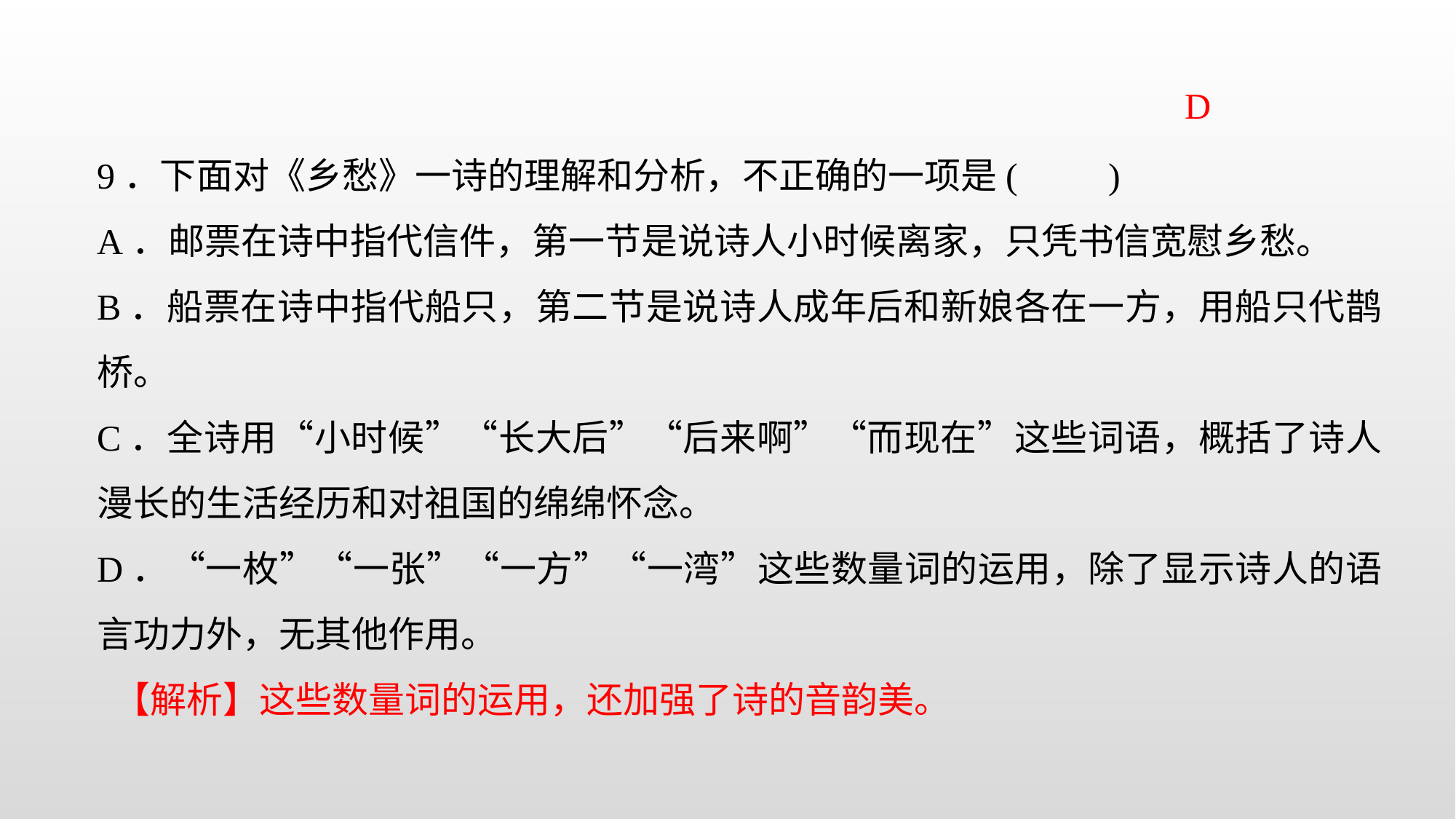

D
9．下面对《乡愁》一诗的理解和分析，不正确的一项是(          )
A．邮票在诗中指代信件，第一节是说诗人小时候离家，只凭书信宽慰乡愁。
B．船票在诗中指代船只，第二节是说诗人成年后和新娘各在一方，用船只代鹊桥。
C．全诗用“小时候”“长大后”“后来啊”“而现在”这些词语，概括了诗人漫长的生活经历和对祖国的绵绵怀念。
D．“一枚”“一张”“一方”“一湾”这些数量词的运用，除了显示诗人的语言功力外，无其他作用。
 【解析】这些数量词的运用，还加强了诗的音韵美。